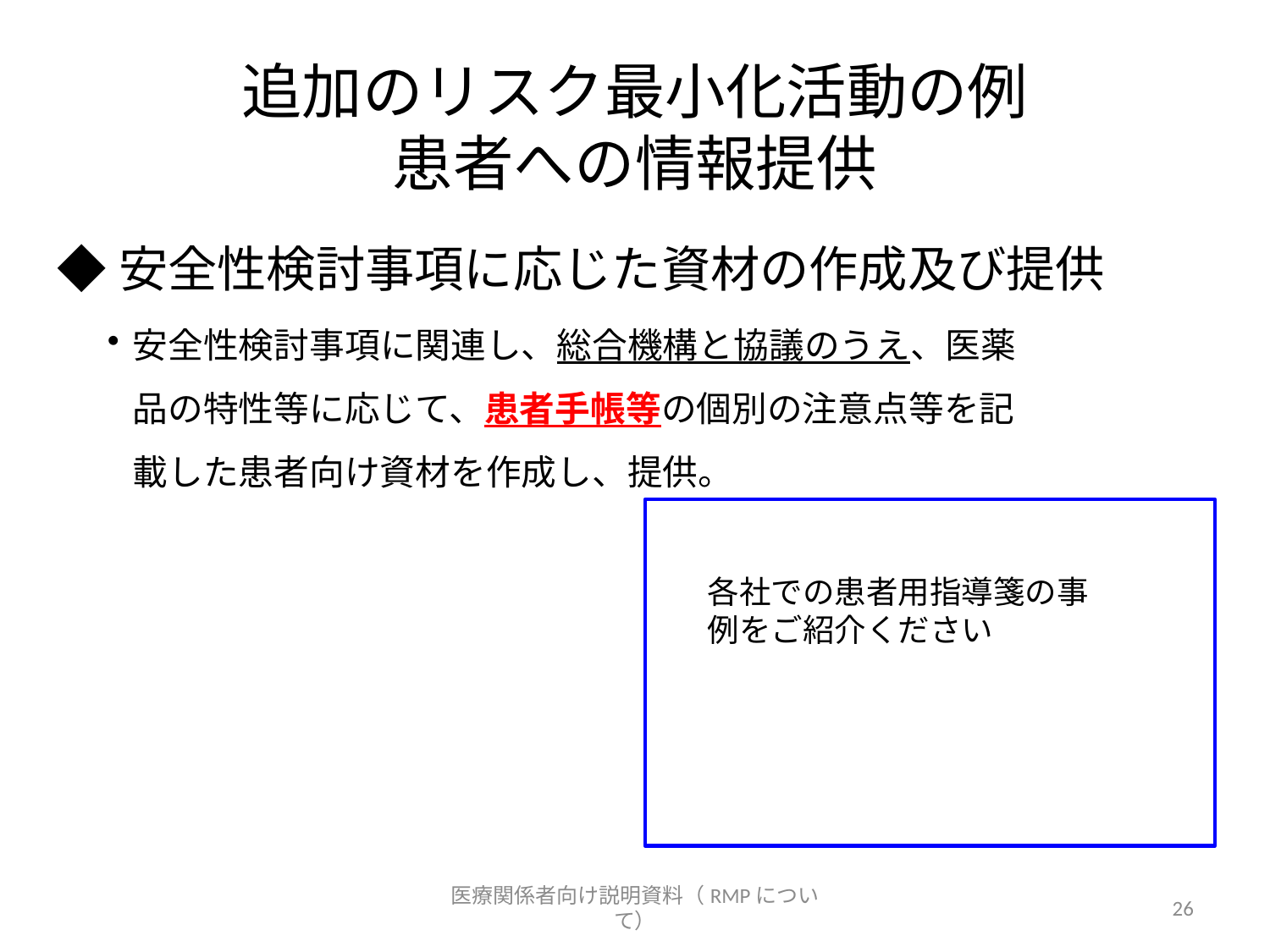

# 追加のリスク最小化活動の例 患者への情報提供
◆安全性検討事項に応じた資材の作成及び提供

安全性検討事項に関連し、総合機構と協議のうえ、医薬品の特性等に応じて、患者手帳等の個別の注意点等を記載した患者向け資材を作成し、提供。

各社での患者用指導箋の事例をご紹介ください
医療関係者向け説明資料（RMPについて）
26